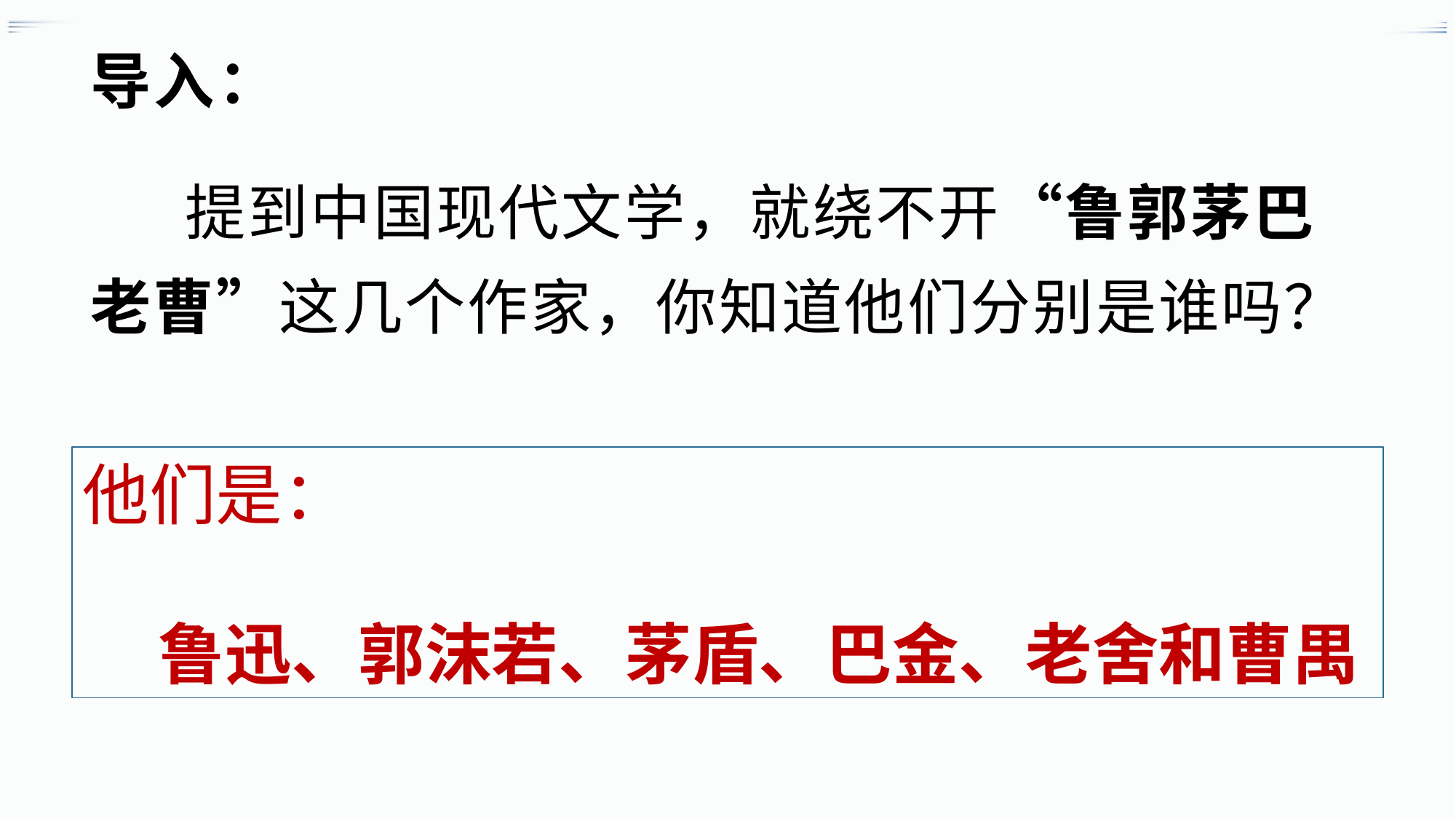

# 导入：
     提到中国现代文学，就绕不开“鲁郭茅巴老曹”这几个作家，你知道他们分别是谁吗？
他们是：

    鲁迅、郭沫若、茅盾、巴金、老舍和曹禺